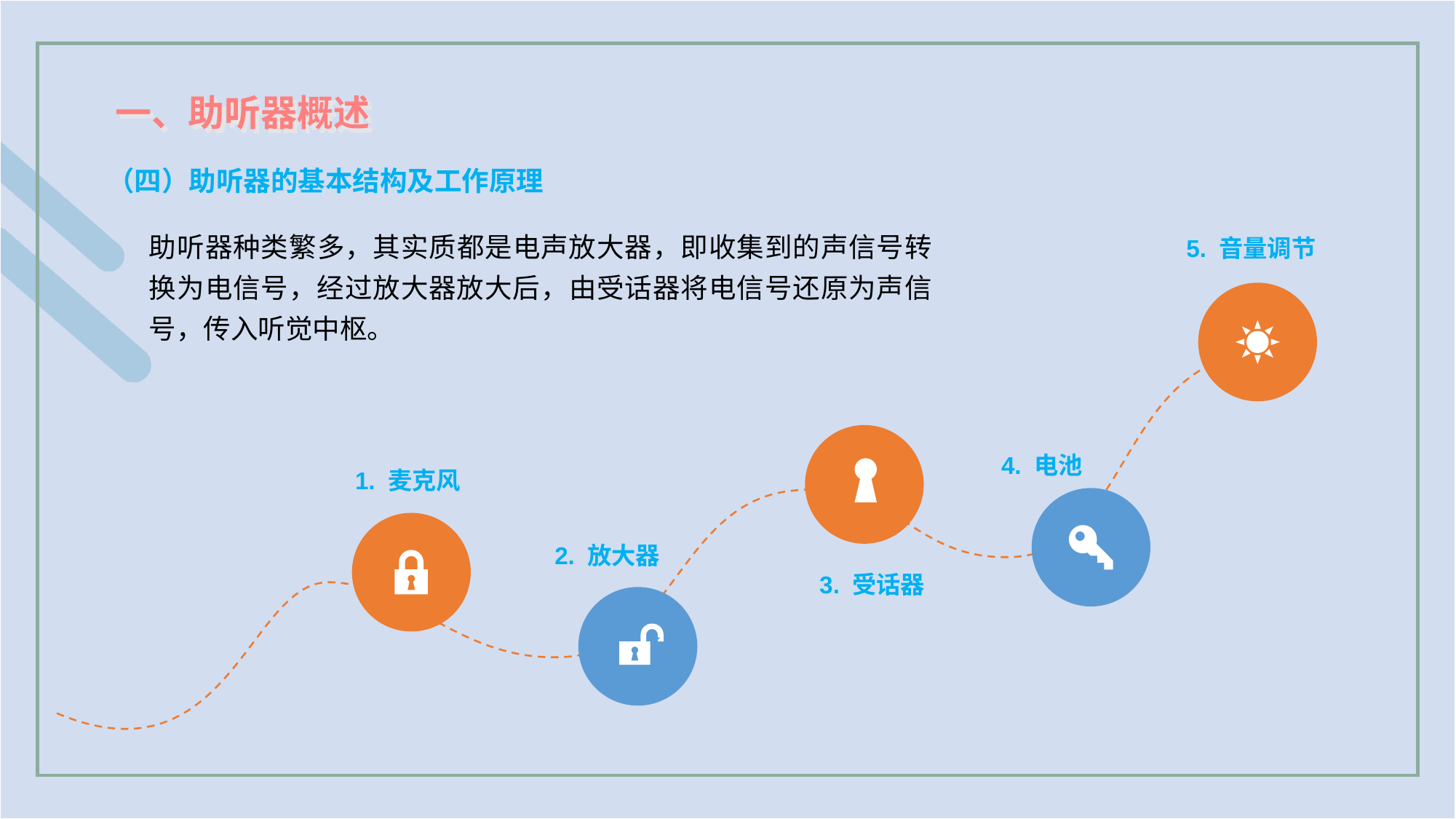

一、助听器概述
（四）助听器的基本结构及工作原理
助听器种类繁多，其实质都是电声放大器，即收集到的声信号转换为电信号，经过放大器放大后，由受话器将电信号还原为声信号，传入听觉中枢。
5. 音量调节

4. 电池

1. 麦克风

2. 放大器

3. 受话器